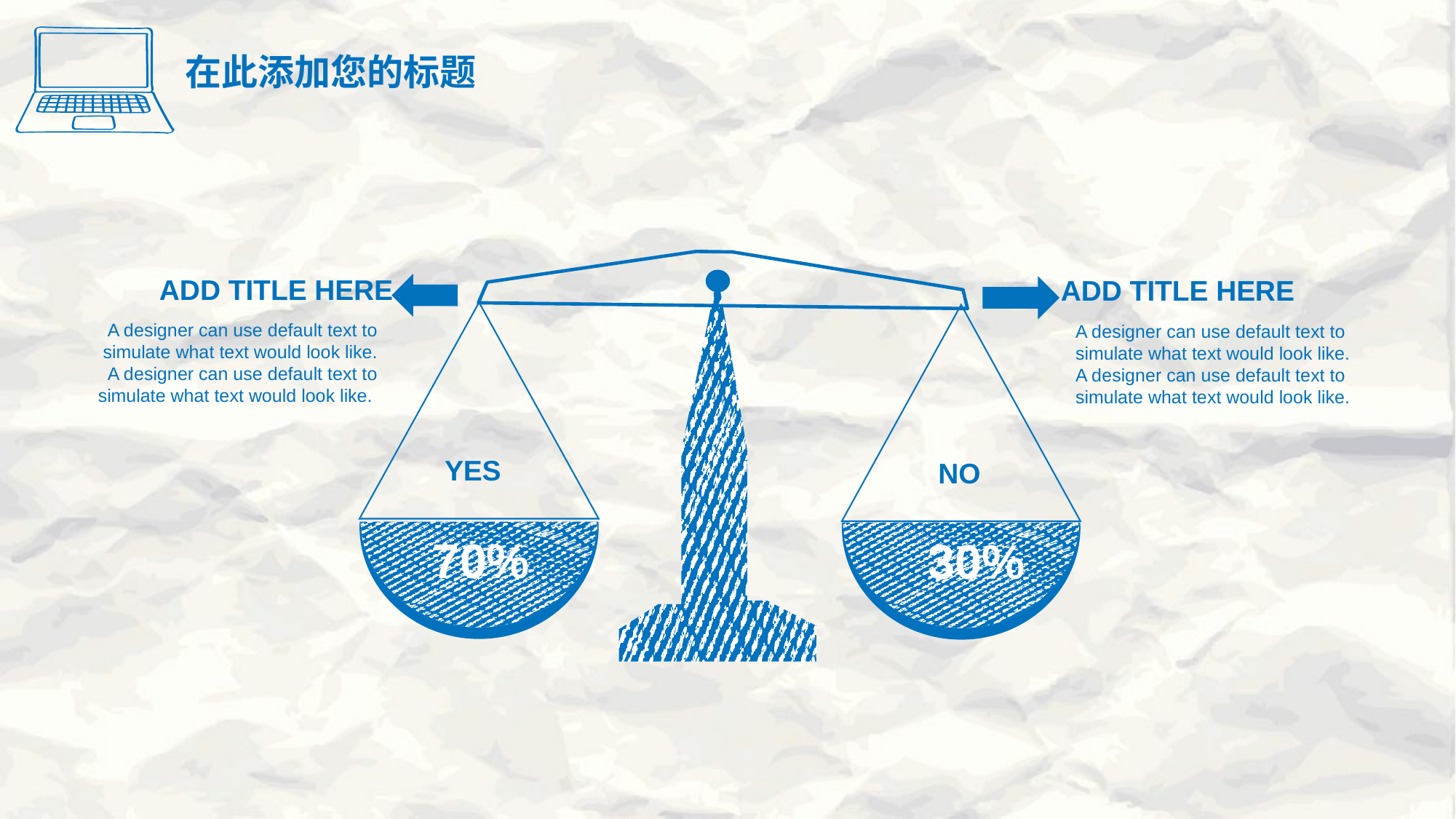

在此添加您的标题

ADD TITLE HERE
ADD TITLE HERE

A designer can use default text to simulate what text would look like. A designer can use default text to simulate what text would look like.

A designer can use default text to simulate what text would look like. A designer can use default text to simulate what text would look like.

YES
NO

70%
30%